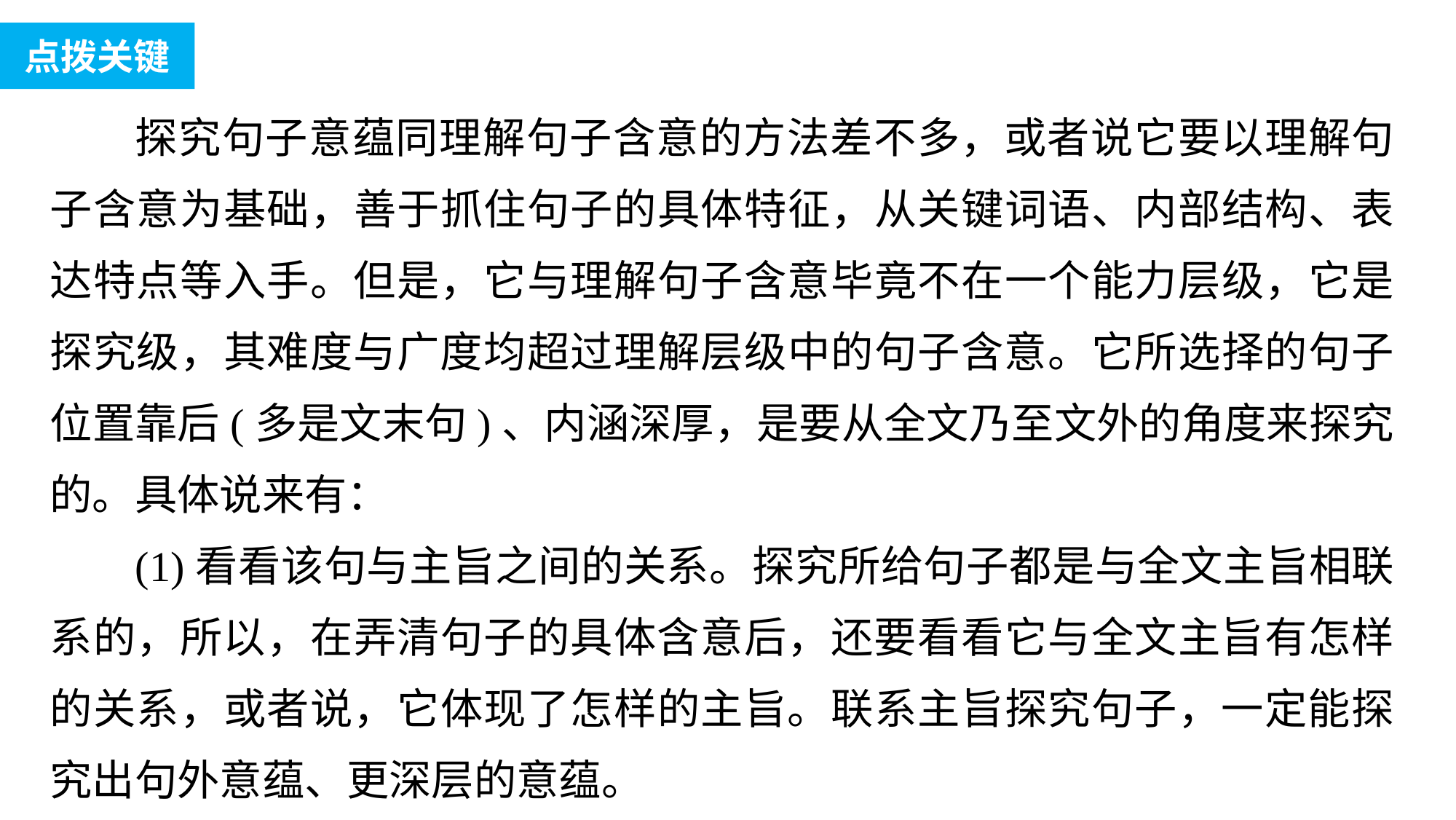

点拨关键
探究句子意蕴同理解句子含意的方法差不多，或者说它要以理解句子含意为基础，善于抓住句子的具体特征，从关键词语、内部结构、表达特点等入手。但是，它与理解句子含意毕竟不在一个能力层级，它是探究级，其难度与广度均超过理解层级中的句子含意。它所选择的句子位置靠后(多是文末句)、内涵深厚，是要从全文乃至文外的角度来探究的。具体说来有：
(1)看看该句与主旨之间的关系。探究所给句子都是与全文主旨相联系的，所以，在弄清句子的具体含意后，还要看看它与全文主旨有怎样的关系，或者说，它体现了怎样的主旨。联系主旨探究句子，一定能探究出句外意蕴、更深层的意蕴。